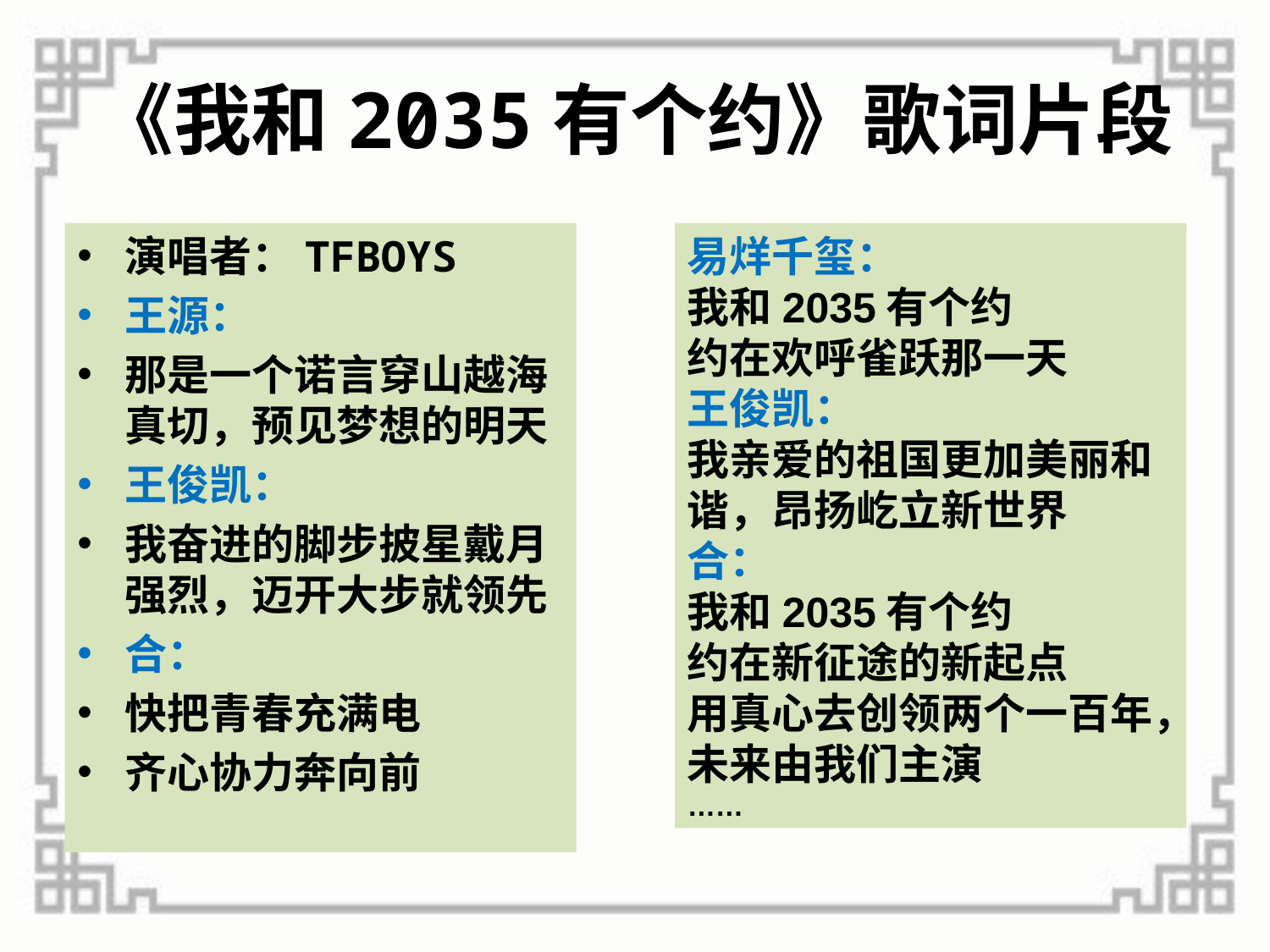

# 《我和2035有个约》歌词片段
演唱者：TFBOYS
王源：
那是一个诺言穿山越海真切，预见梦想的明天
王俊凯：
我奋进的脚步披星戴月强烈，迈开大步就领先
合：
快把青春充满电
齐心协力奔向前

易烊千玺：
我和2035有个约
约在欢呼雀跃那一天
王俊凯：
我亲爱的祖国更加美丽和谐，昂扬屹立新世界
合：
我和2035有个约
约在新征途的新起点
用真心去创领两个一百年，未来由我们主演
……